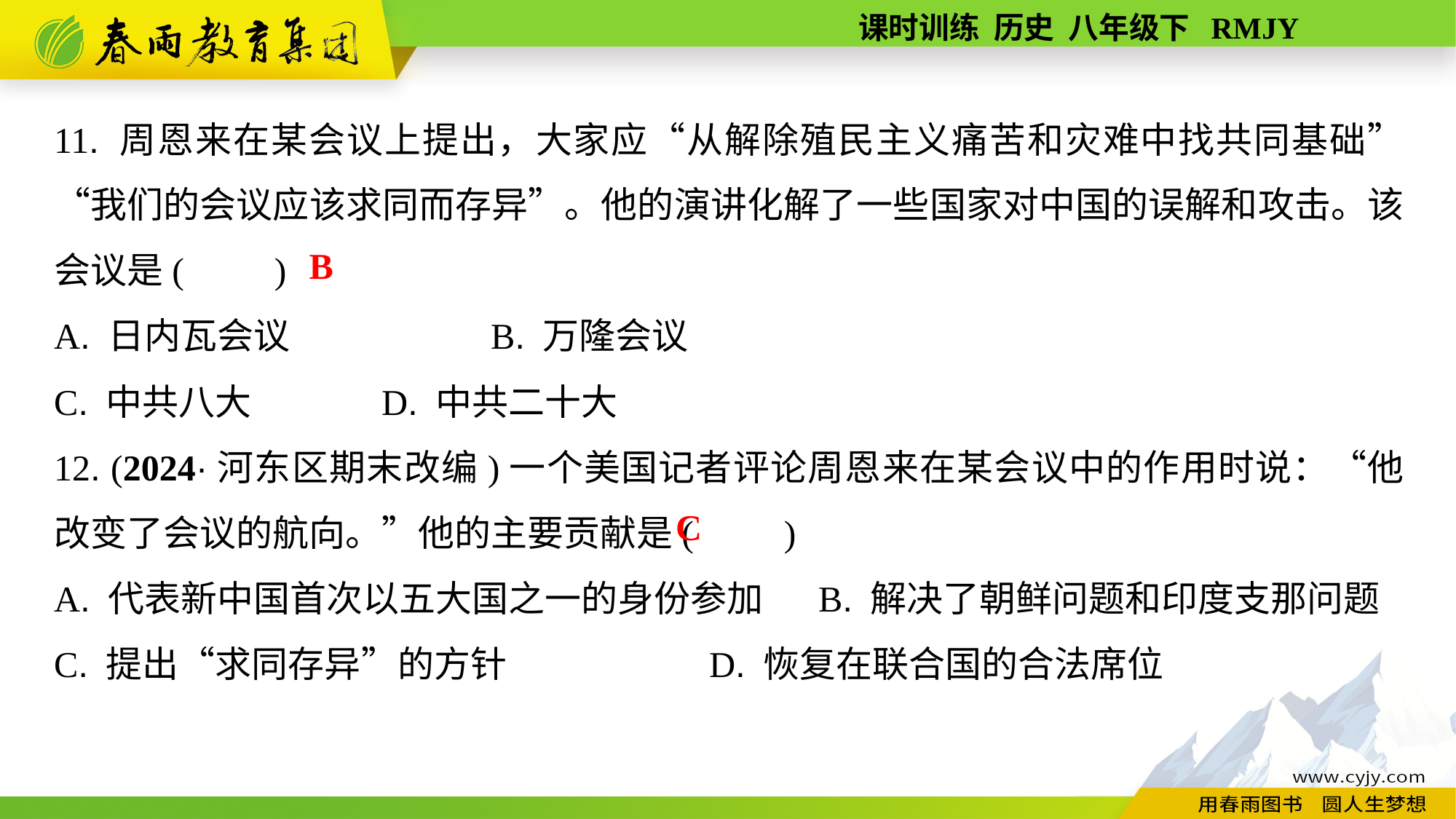

11. 周恩来在某会议上提出，大家应“从解除殖民主义痛苦和灾难中找共同基础”“我们的会议应该求同而存异”。他的演讲化解了一些国家对中国的误解和攻击。该会议是(　　)
A. 日内瓦会议		B. 万隆会议
C. 中共八大		D. 中共二十大
12. (2024·河东区期末改编)一个美国记者评论周恩来在某会议中的作用时说：“他改变了会议的航向。”他的主要贡献是(　　)
A. 代表新中国首次以五大国之一的身份参加	B. 解决了朝鲜问题和印度支那问题
C. 提出“求同存异”的方针		D. 恢复在联合国的合法席位
B
C